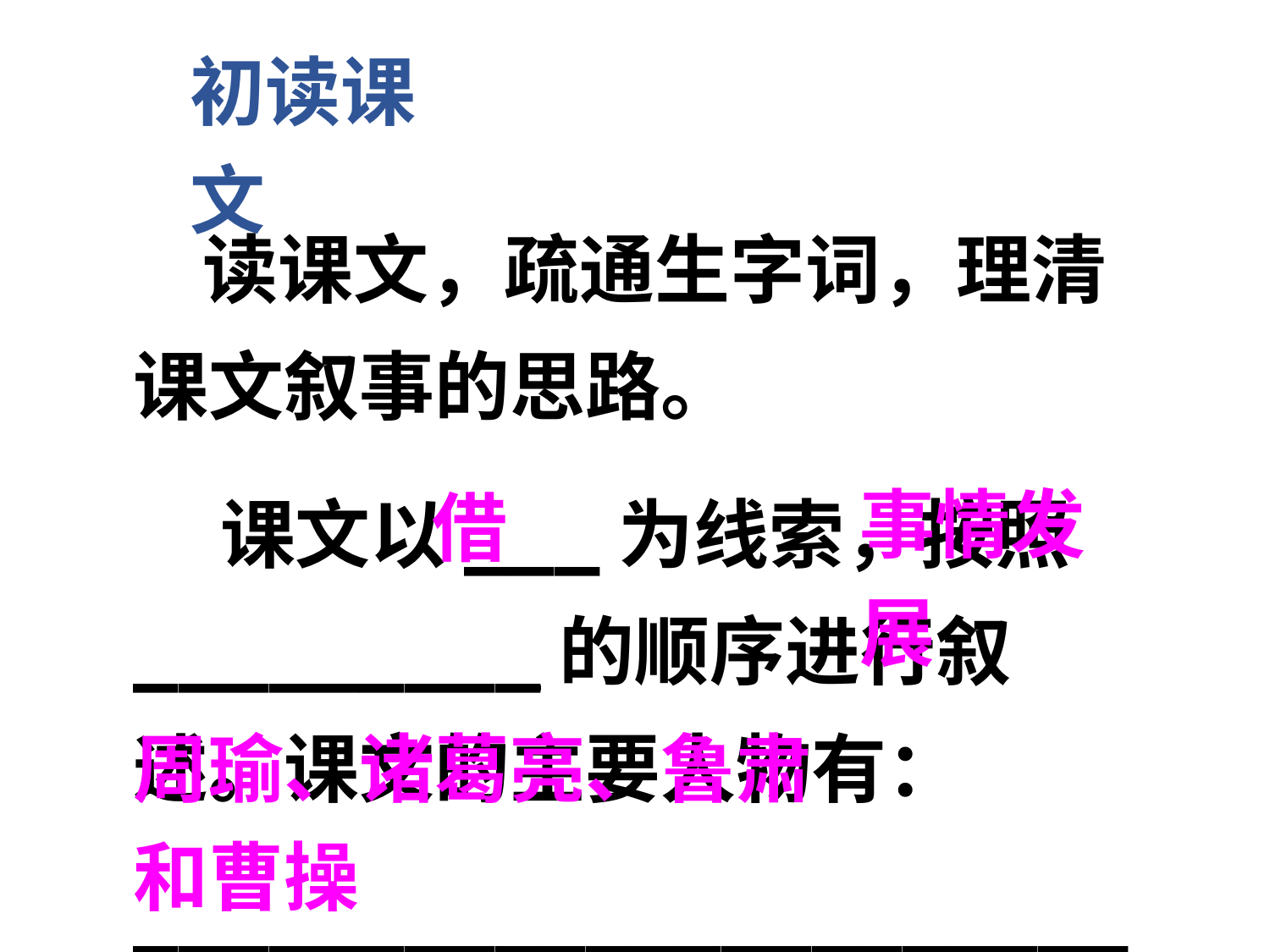

初读课文
   读课文，疏通生字词，理清课文叙事的思路。
事情发展
    课文以___为线索，按照_________的顺序进行叙述。课文的主要人物有：
_________________________。
借
周瑜、诸葛亮、鲁肃和曹操